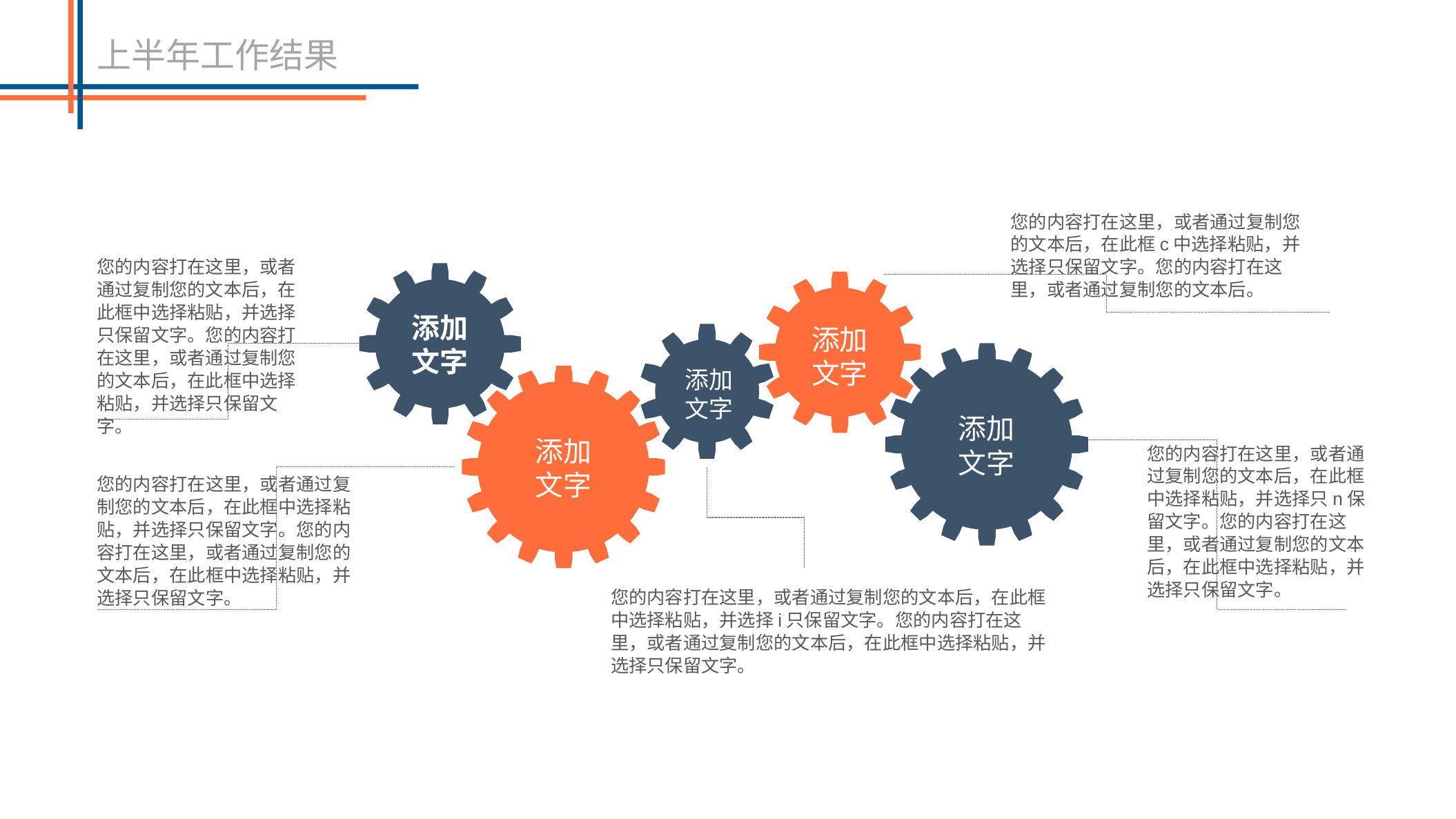

上半年工作结果

您的内容打在这里，或者通过复制您的文本后，在此框c中选择粘贴，并选择只保留文字。您的内容打在这里，或者通过复制您的文本后。
您的内容打在这里，或者通过复制您的文本后，在此框中选择粘贴，并选择只保留文字。您的内容打在这里，或者通过复制您的文本后，在此框中选择粘贴，并选择只保留文字。

添加
文字
添加
文字

添加
文字

添加
文字
添加
文字
您的内容打在这里，或者通过复制您的文本后，在此框中选择粘贴，并选择只n保留文字。您的内容打在这里，或者通过复制您的文本后，在此框中选择粘贴，并选择只保留文字。
您的内容打在这里，或者通过复制您的文本后，在此框中选择粘贴，并选择只保留文字。您的内容打在这里，或者通过复制您的文本后，在此框中选择粘贴，并选择只保留文字。
您的内容打在这里，或者通过复制您的文本后，在此框中选择粘贴，并选择i只保留文字。您的内容打在这里，或者通过复制您的文本后，在此框中选择粘贴，并选择只保留文字。